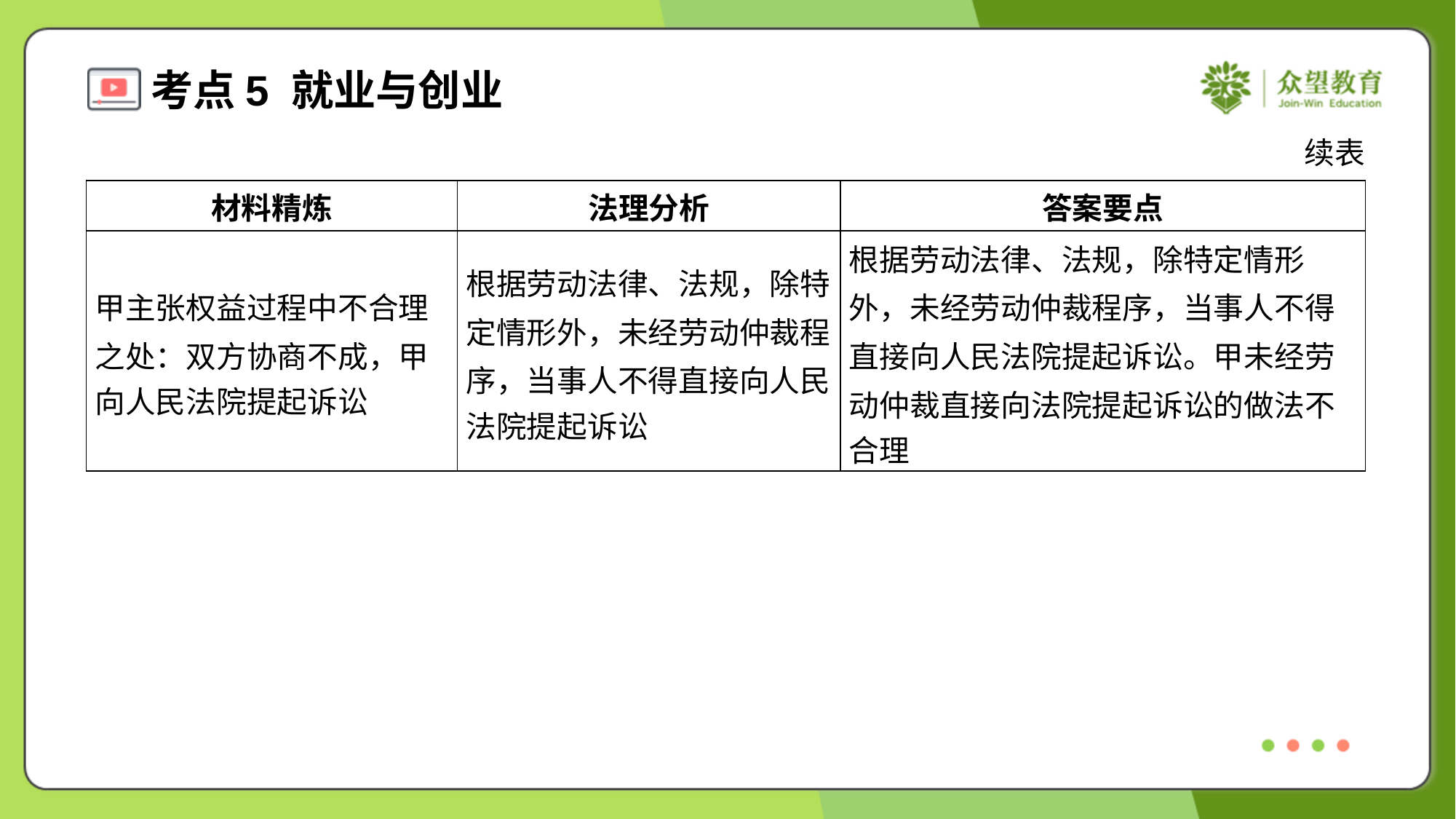

续表
| 材料精炼 | 法理分析 | 答案要点 |
| --- | --- | --- |
| 甲主张权益过程中不合理 之处：双方协商不成，甲 向人民法院提起诉讼 | 根据劳动法律、法规，除特 定情形外，未经劳动仲裁程 序，当事人不得直接向人民 法院提起诉讼 | 根据劳动法律、法规，除特定情形 外，未经劳动仲裁程序，当事人不得 直接向人民法院提起诉讼。甲未经劳 动仲裁直接向法院提起诉讼的做法不 合理 |